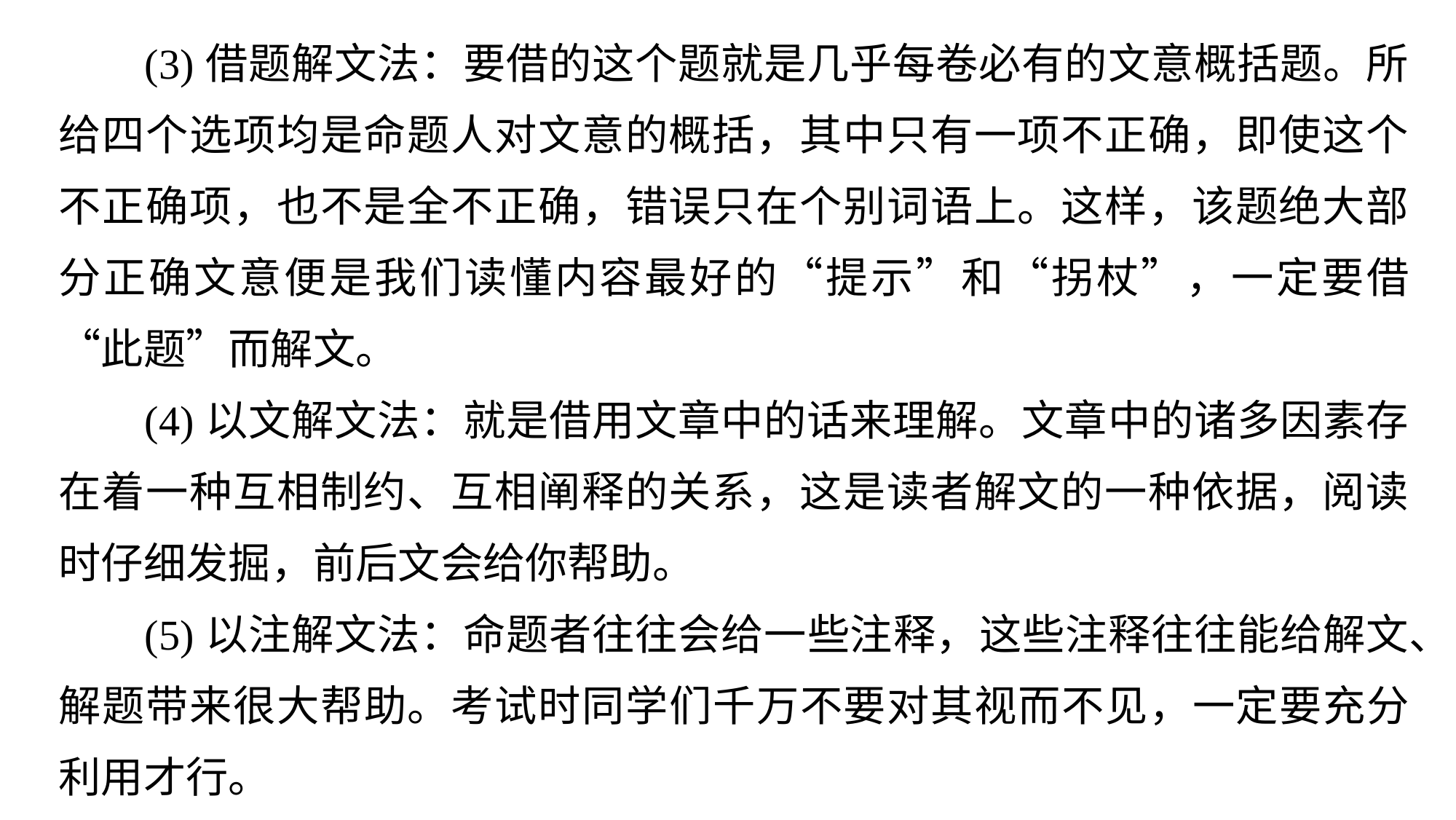

(3)借题解文法：要借的这个题就是几乎每卷必有的文意概括题。所给四个选项均是命题人对文意的概括，其中只有一项不正确，即使这个不正确项，也不是全不正确，错误只在个别词语上。这样，该题绝大部分正确文意便是我们读懂内容最好的“提示”和“拐杖”，一定要借“此题”而解文。
(4)以文解文法：就是借用文章中的话来理解。文章中的诸多因素存在着一种互相制约、互相阐释的关系，这是读者解文的一种依据，阅读时仔细发掘，前后文会给你帮助。
(5)以注解文法：命题者往往会给一些注释，这些注释往往能给解文、解题带来很大帮助。考试时同学们千万不要对其视而不见，一定要充分利用才行。